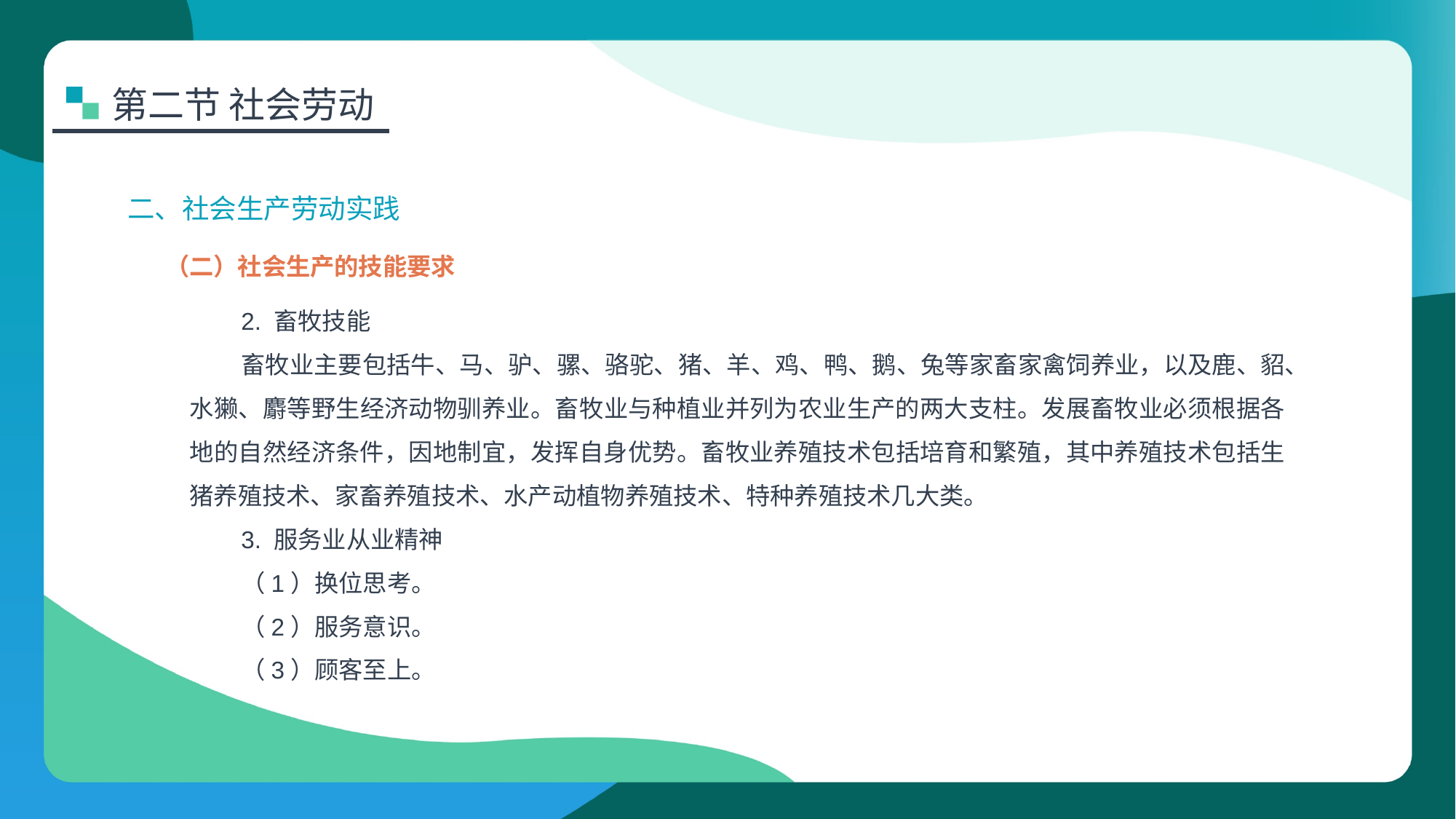

第二节 社会劳动

二、社会生产劳动实践
（二）社会生产的技能要求
2. 畜牧技能
畜牧业主要包括牛、马、驴、骡、骆驼、猪、羊、鸡、鸭、鹅、兔等家畜家禽饲养业，以及鹿、貂、水獭、麝等野生经济动物驯养业。畜牧业与种植业并列为农业生产的两大支柱。发展畜牧业必须根据各地的自然经济条件，因地制宜，发挥自身优势。畜牧业养殖技术包括培育和繁殖，其中养殖技术包括生猪养殖技术、家畜养殖技术、水产动植物养殖技术、特种养殖技术几大类。
3. 服务业从业精神
（1）换位思考。
（2）服务意识。
（3）顾客至上。